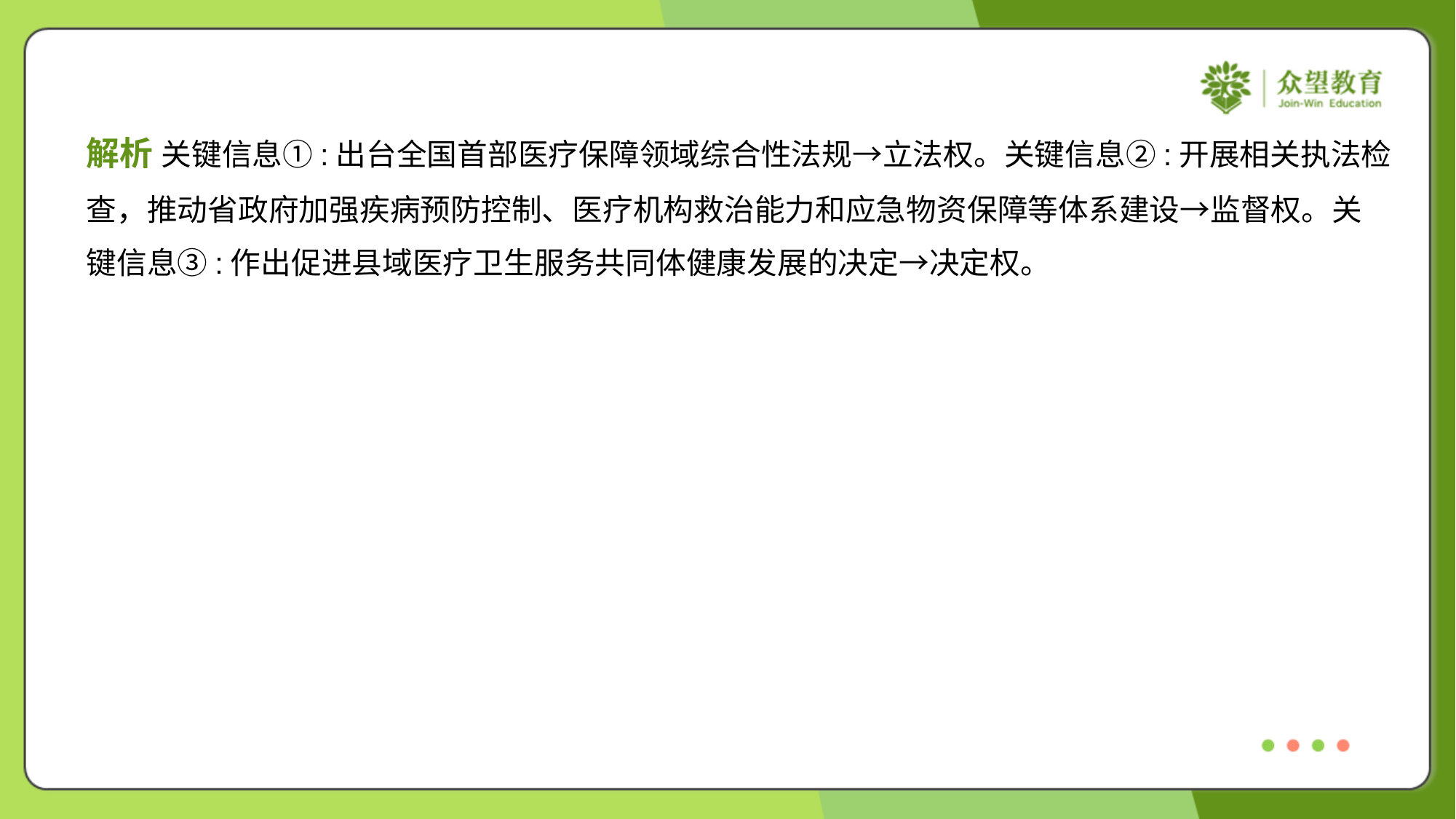

解析 关键信息①:出台全国首部医疗保障领域综合性法规→立法权。关键信息②:开展相关执法检
查，推动省政府加强疾病预防控制、医疗机构救治能力和应急物资保障等体系建设→监督权。关
键信息③:作出促进县域医疗卫生服务共同体健康发展的决定→决定权。